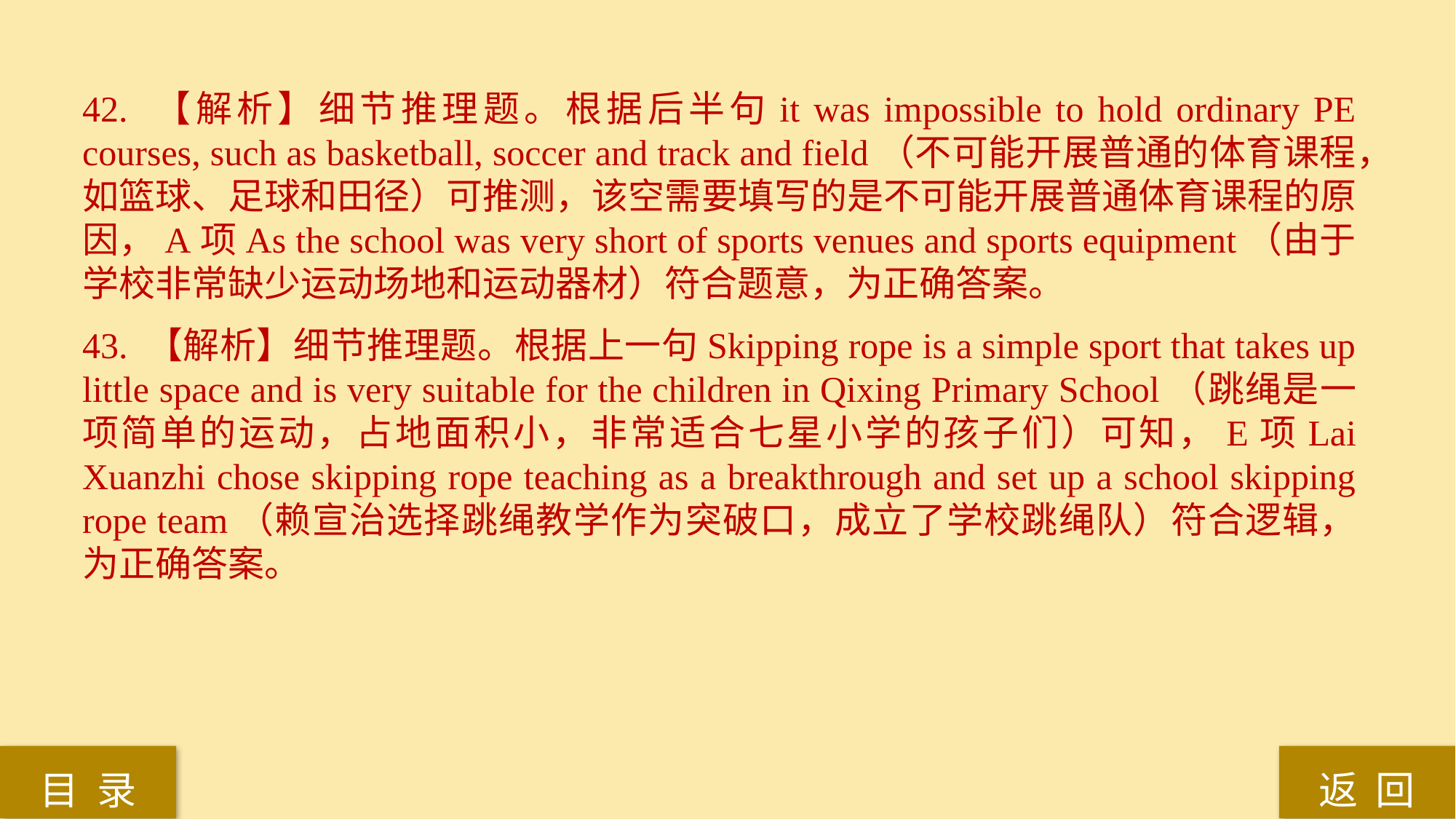

42. 【解析】细节推理题。根据后半句it was impossible to hold ordinary PE courses, such as basketball, soccer and track and field（不可能开展普通的体育课程，如篮球、足球和田径）可推测，该空需要填写的是不可能开展普通体育课程的原因，A项As the school was very short of sports venues and sports equipment（由于学校非常缺少运动场地和运动器材）符合题意，为正确答案。
43. 【解析】细节推理题。根据上一句Skipping rope is a simple sport that takes up little space and is very suitable for the children in Qixing Primary School（跳绳是一项简单的运动，占地面积小，非常适合七星小学的孩子们）可知，E项Lai Xuanzhi chose skipping rope teaching as a breakthrough and set up a school skipping rope team（赖宣治选择跳绳教学作为突破口，成立了学校跳绳队）符合逻辑，为正确答案。
返  回